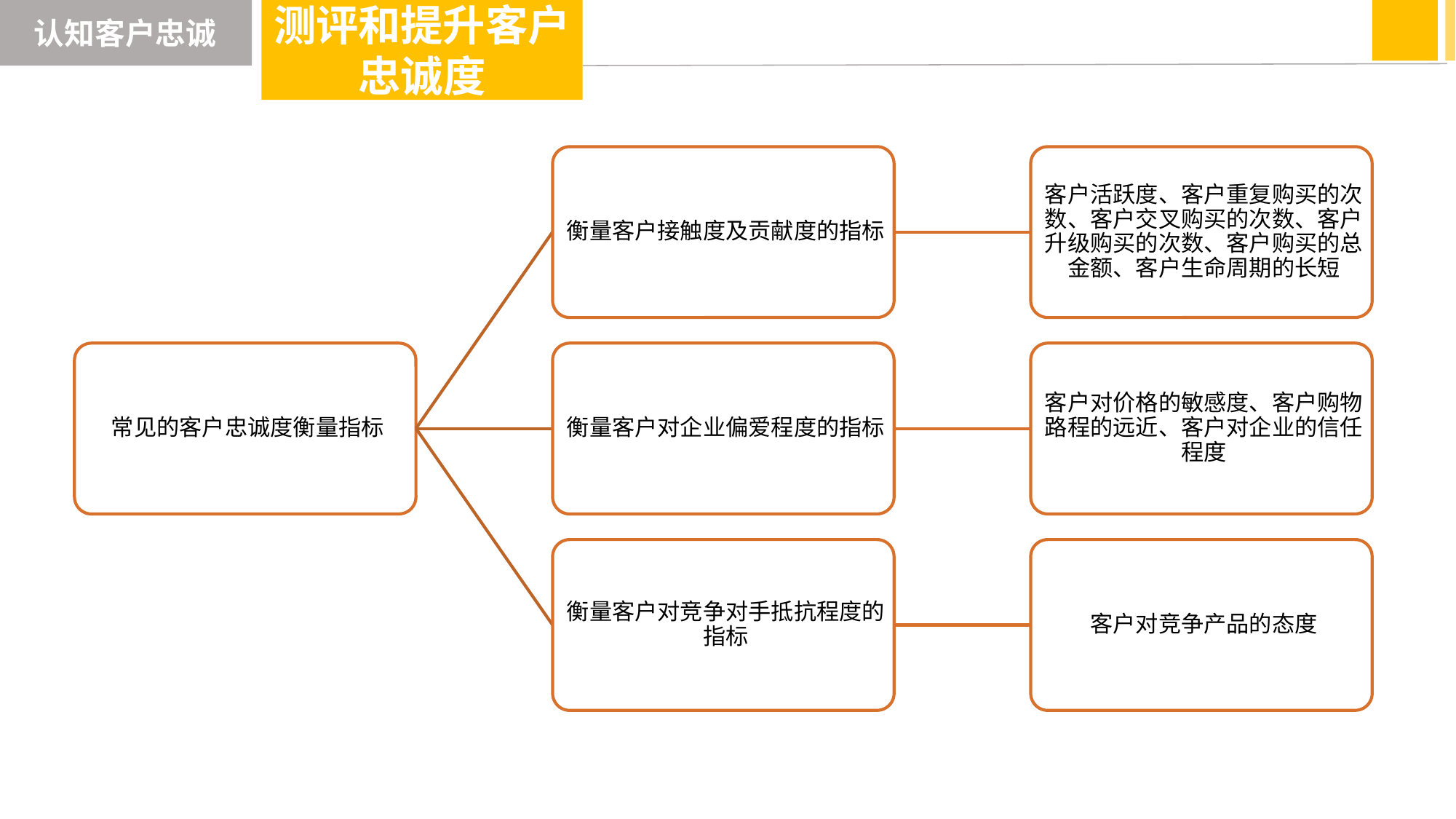

认知客户忠诚
测评和提升客户忠诚度

常见的客户忠诚度衡量指标

衡量客户接触度及贡献度的指标

客户活跃度、客户重复购买的次数、客户交叉购买的次数、客户升级购买的次数、客户购买的总金额、客户生命周期的长短

衡量客户对企业偏爱程度的指标

客户对价格的敏感度、客户购物路程的远近、客户对企业的信任程度

衡量客户对竞争对手抵抗程度的指标

客户对竞争产品的态度